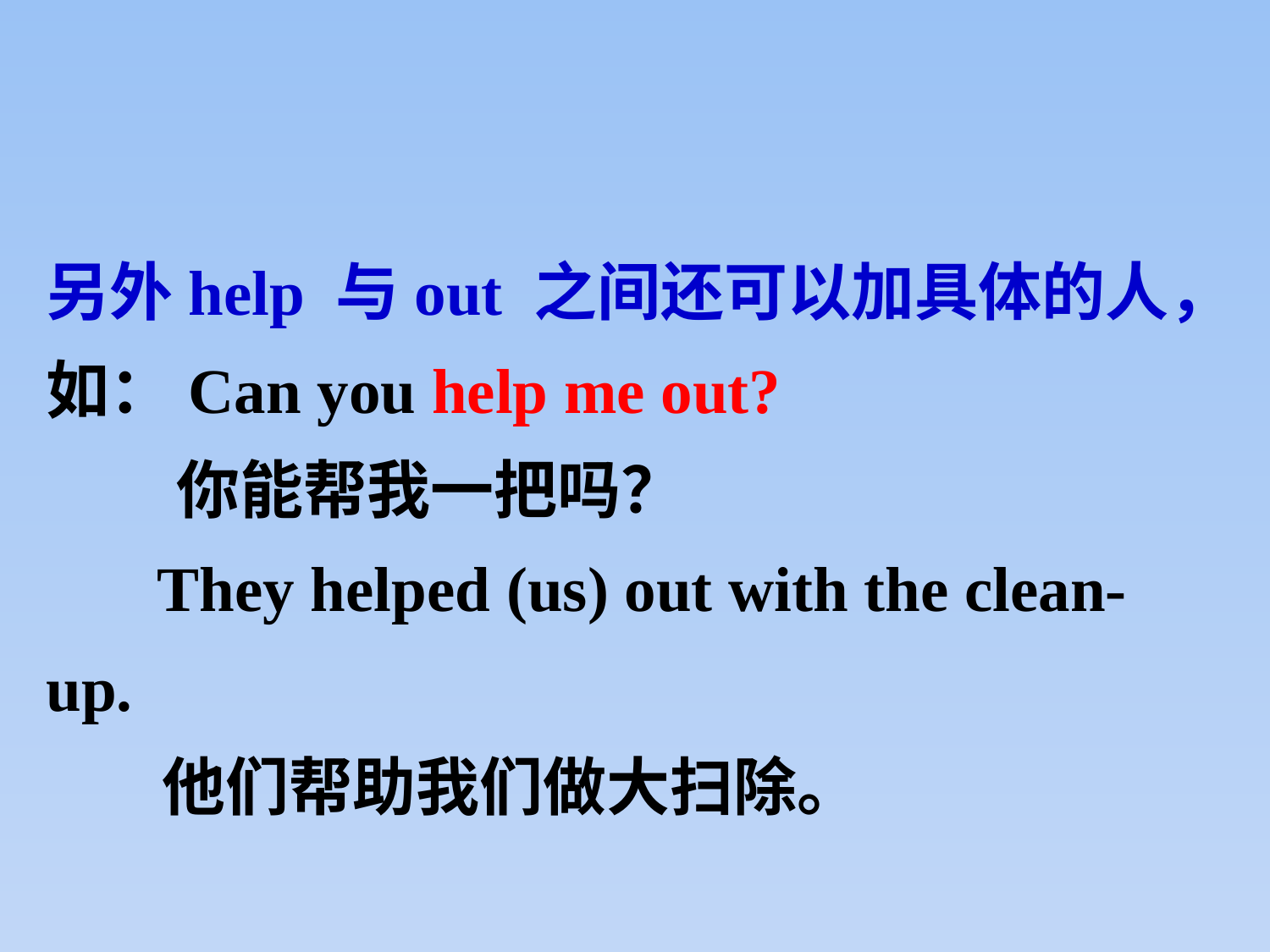

另外help 与out 之间还可以加具体的人，
如：Can you help me out?
        你能帮我一把吗？
       They helped (us) out with the clean-up.
       他们帮助我们做大扫除。